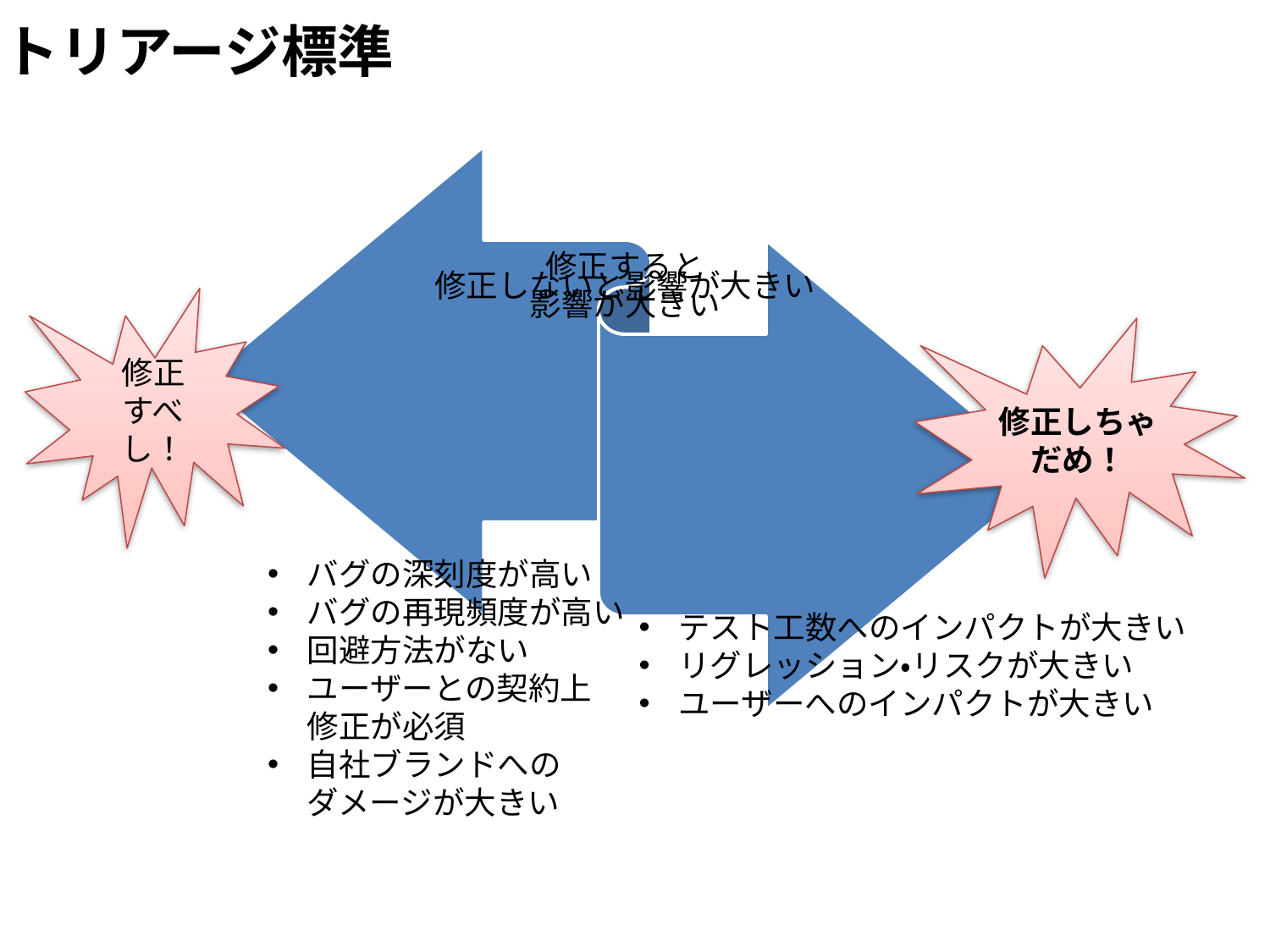

トリアージ標準
修正しないと影響が大きい
修正
すべし！
修正しちゃ
だめ！
バグの深刻度が高い
バグの再現頻度が高い
回避方法がない
ユーザーとの契約上
修正が必須
自社ブランドへの
ダメージが大きい
テスト工数へのインパクトが大きい
リグレッション・リスクが大きい
ユーザーへのインパクトが大きい